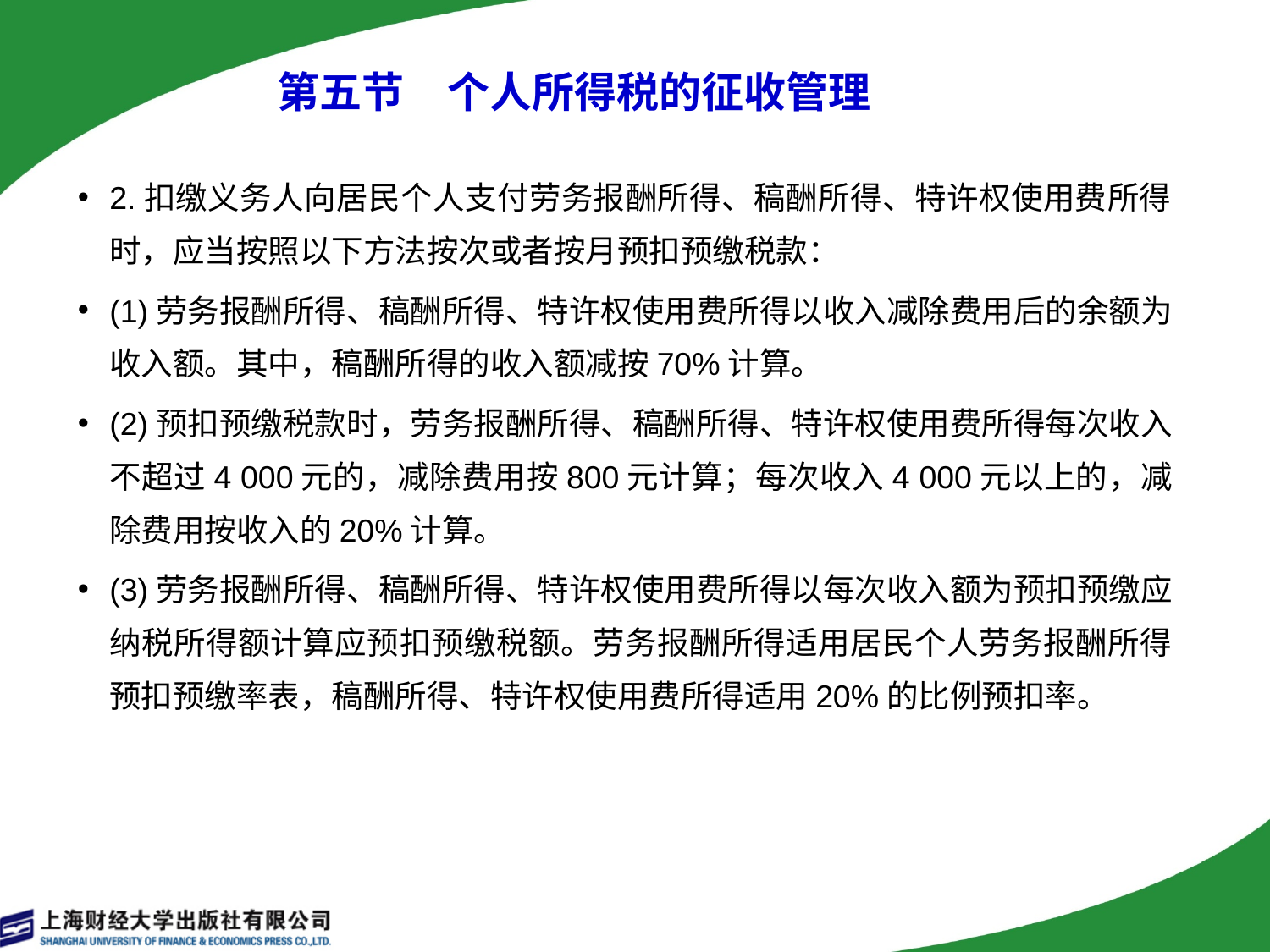

第五节　个人所得税的征收管理
2.扣缴义务人向居民个人支付劳务报酬所得、稿酬所得、特许权使用费所得时，应当按照以下方法按次或者按月预扣预缴税款：
(1)劳务报酬所得、稿酬所得、特许权使用费所得以收入减除费用后的余额为收入额。其中，稿酬所得的收入额减按70%计算。
(2)预扣预缴税款时，劳务报酬所得、稿酬所得、特许权使用费所得每次收入不超过4 000元的，减除费用按800元计算；每次收入4 000元以上的，减除费用按收入的20%计算。
(3)劳务报酬所得、稿酬所得、特许权使用费所得以每次收入额为预扣预缴应纳税所得额计算应预扣预缴税额。劳务报酬所得适用居民个人劳务报酬所得预扣预缴率表，稿酬所得、特许权使用费所得适用20%的比例预扣率。